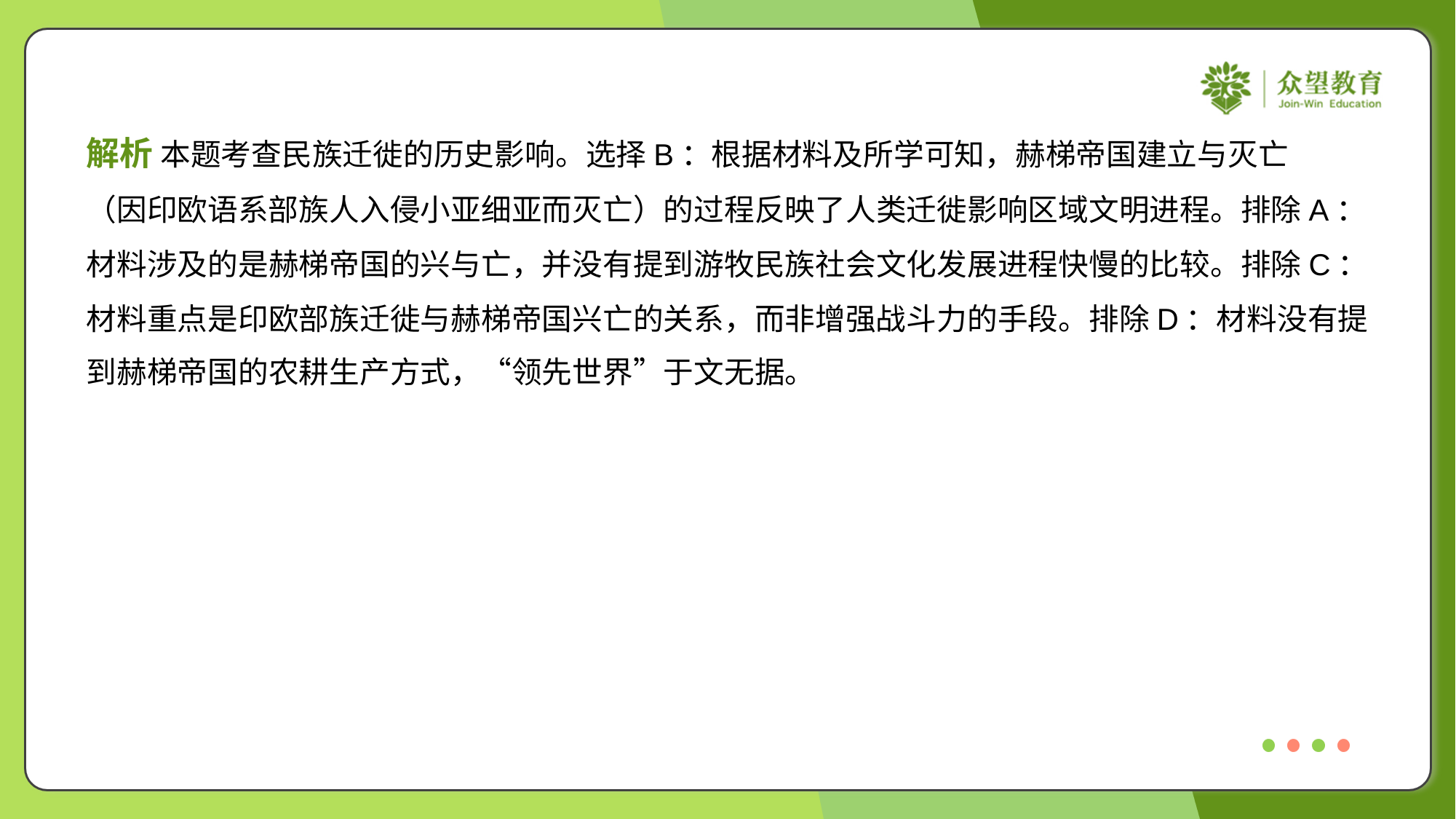

解析 本题考查民族迁徙的历史影响。选择B：根据材料及所学可知，赫梯帝国建立与灭亡
（因印欧语系部族人入侵小亚细亚而灭亡）的过程反映了人类迁徙影响区域文明进程。排除A：
材料涉及的是赫梯帝国的兴与亡，并没有提到游牧民族社会文化发展进程快慢的比较。排除C：
材料重点是印欧部族迁徙与赫梯帝国兴亡的关系，而非增强战斗力的手段。排除D：材料没有提
到赫梯帝国的农耕生产方式，“领先世界”于文无据。